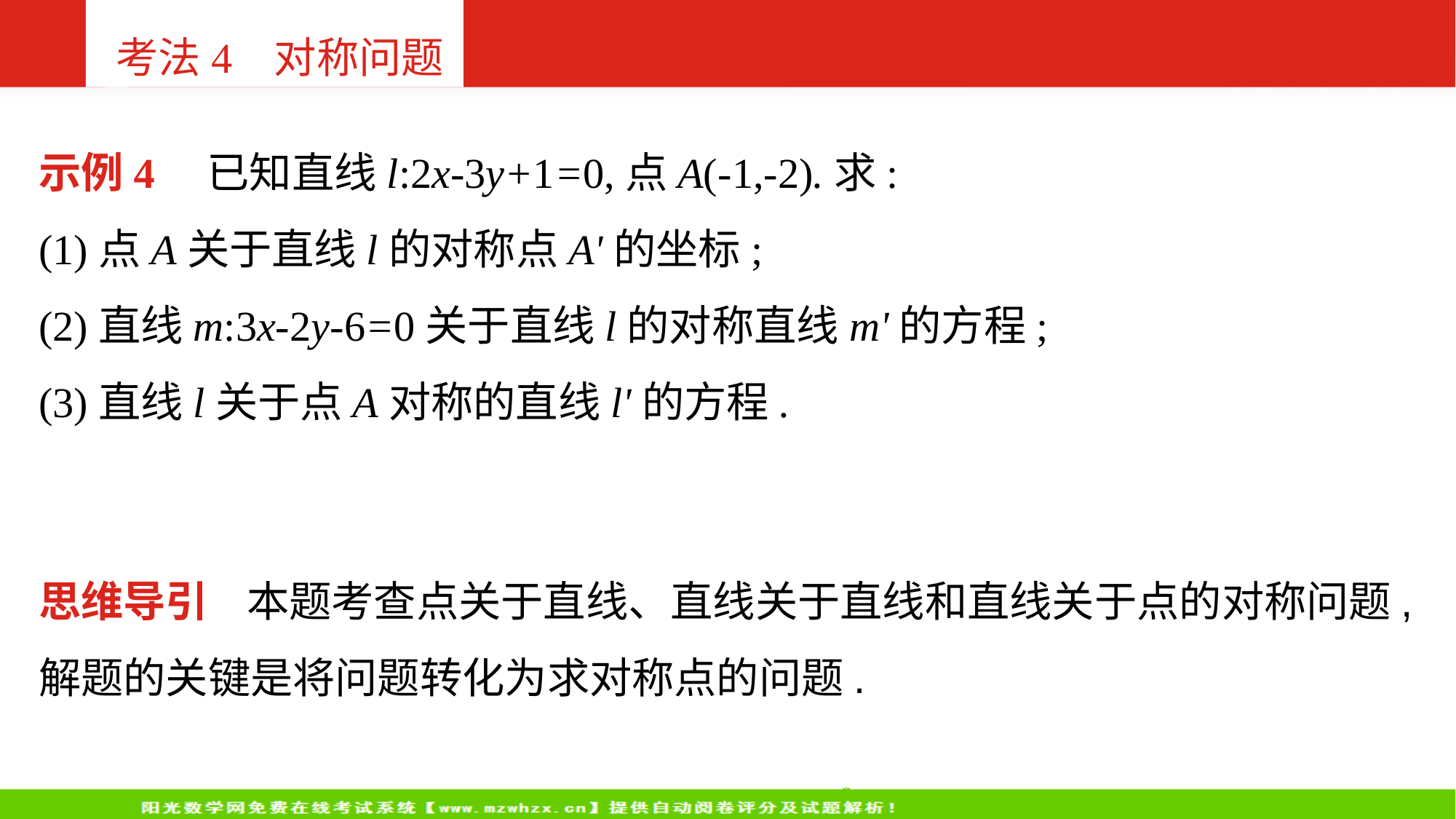

考法4   对称问题

示例4    已知直线l:2x-3y+1=0,点A(-1,-2).求:
(1)点A关于直线l的对称点A'的坐标;
(2)直线m:3x-2y-6=0关于直线l的对称直线m'的方程;
(3)直线l关于点A对称的直线l'的方程.
思维导引    本题考查点关于直线、直线关于直线和直线关于点的对称问题,解题的关键是将问题转化为求对称点的问题.